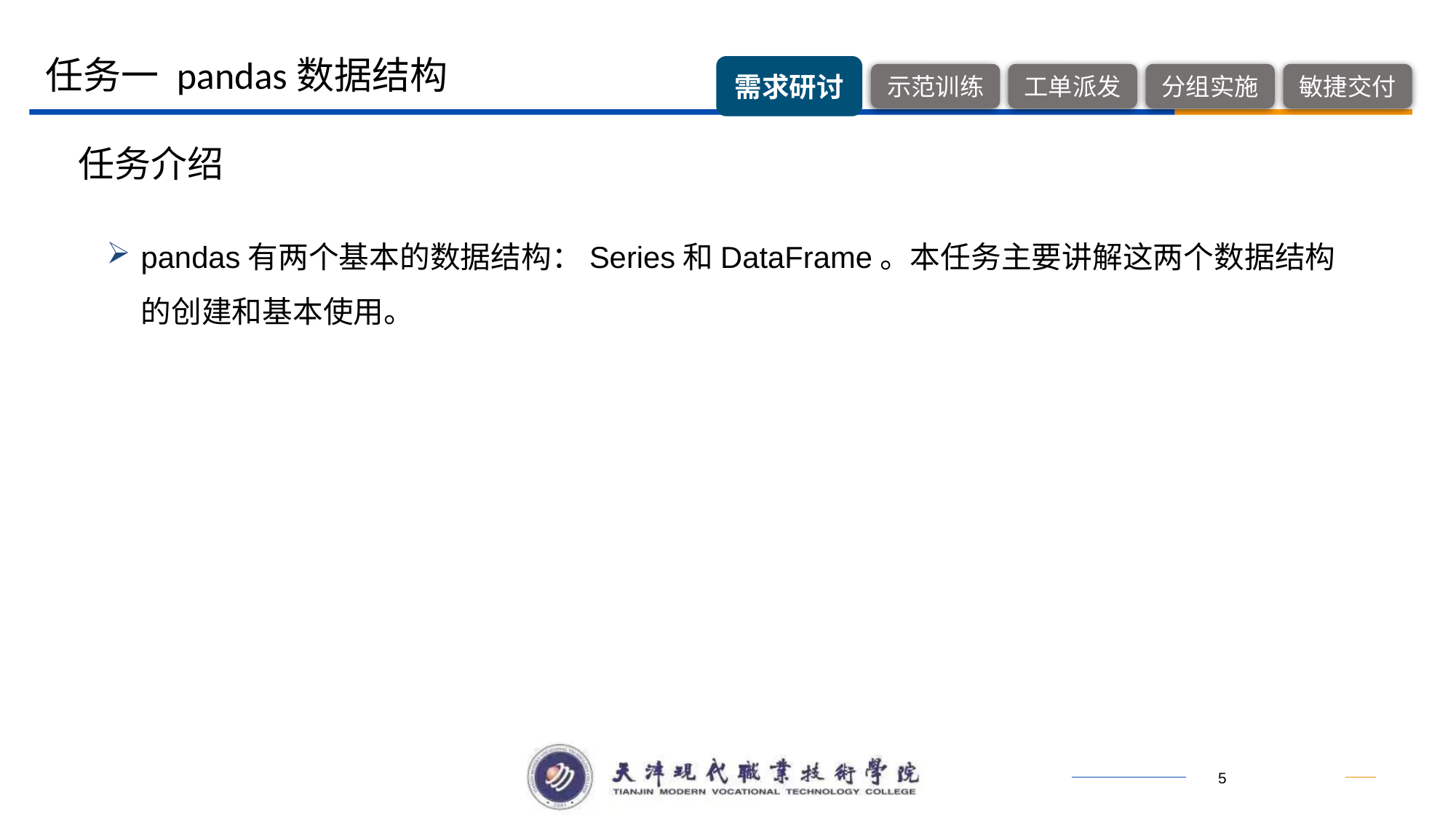

任务一 pandas数据结构

任务介绍
pandas有两个基本的数据结构：Series和DataFrame。本任务主要讲解这两个数据结构的创建和基本使用。